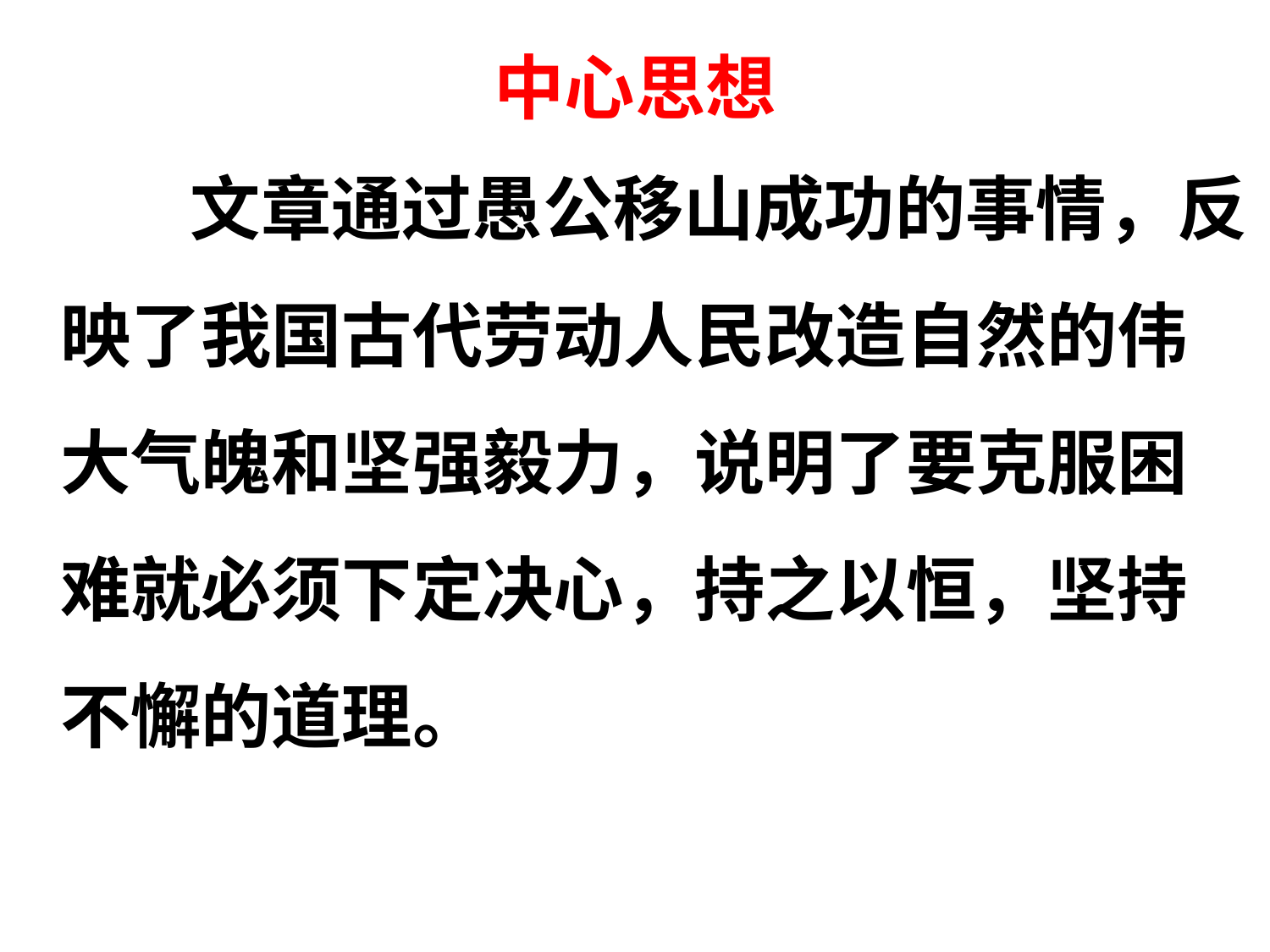

# 中心思想
          文章通过愚公移山成功的事情，反映了我国古代劳动人民改造自然的伟大气魄和坚强毅力，说明了要克服困难就必须下定决心，持之以恒，坚持不懈的道理。